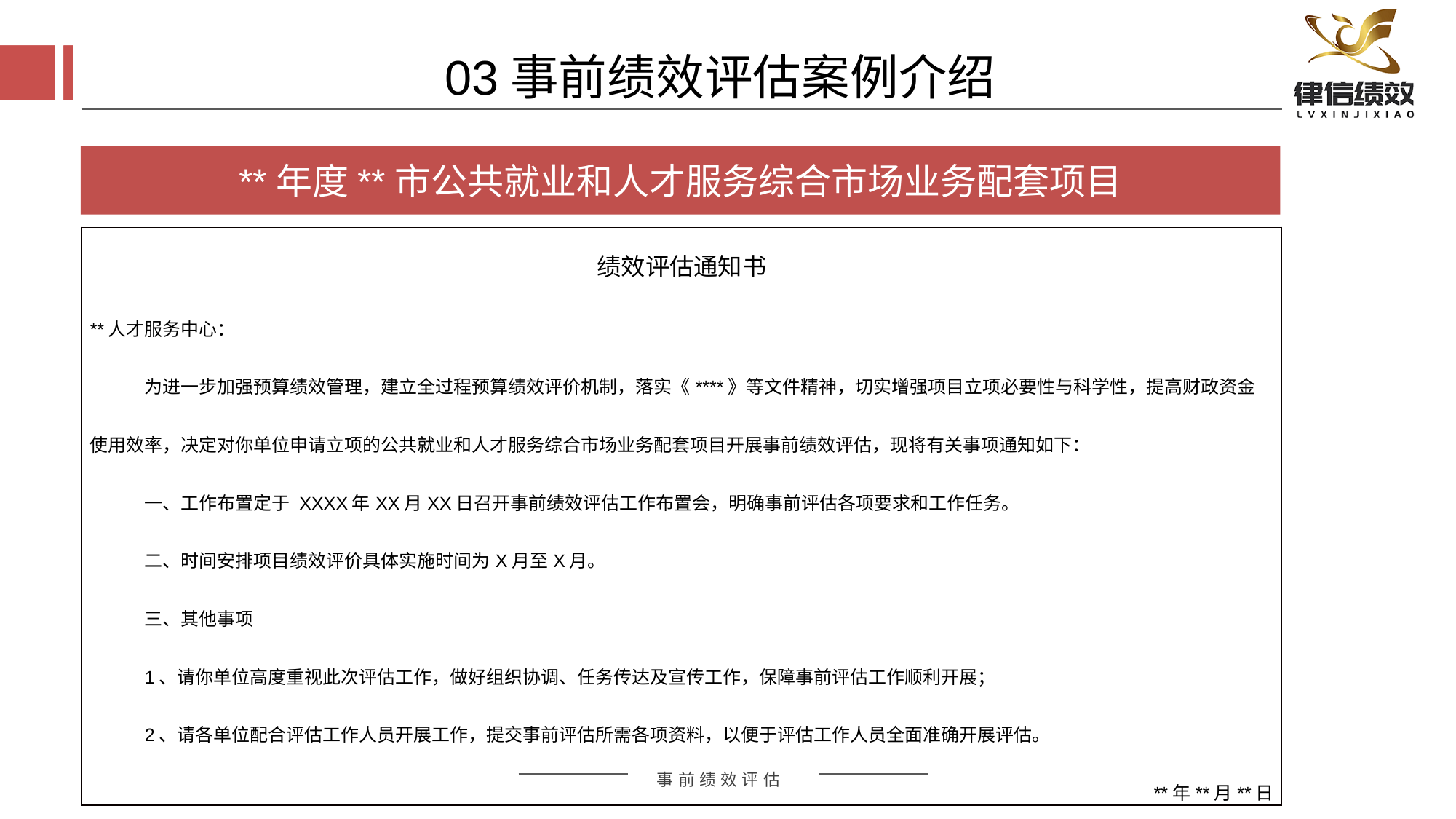

03事前绩效评估案例介绍
**年度**市公共就业和人才服务综合市场业务配套项目
| 绩效评估通知书 \*\*人才服务中心： 为进一步加强预算绩效管理，建立全过程预算绩效评价机制，落实《\*\*\*\*》等文件精神，切实增强项目立项必要性与科学性，提高财政资金使用效率，决定对你单位申请立项的公共就业和人才服务综合市场业务配套项目开展事前绩效评估，现将有关事项通知如下： 一、工作布置定于 XXXX年XX月XX日召开事前绩效评估工作布置会，明确事前评估各项要求和工作任务。 二、时间安排项目绩效评价具体实施时间为X月至X月。 三、其他事项 1、请你单位高度重视此次评估工作，做好组织协调、任务传达及宣传工作，保障事前评估工作顺利开展； 2、请各单位配合评估工作人员开展工作，提交事前评估所需各项资料，以便于评估工作人员全面准确开展评估。 \*\*年\*\*月\*\*日 |
| --- |
评估方式
评估方式